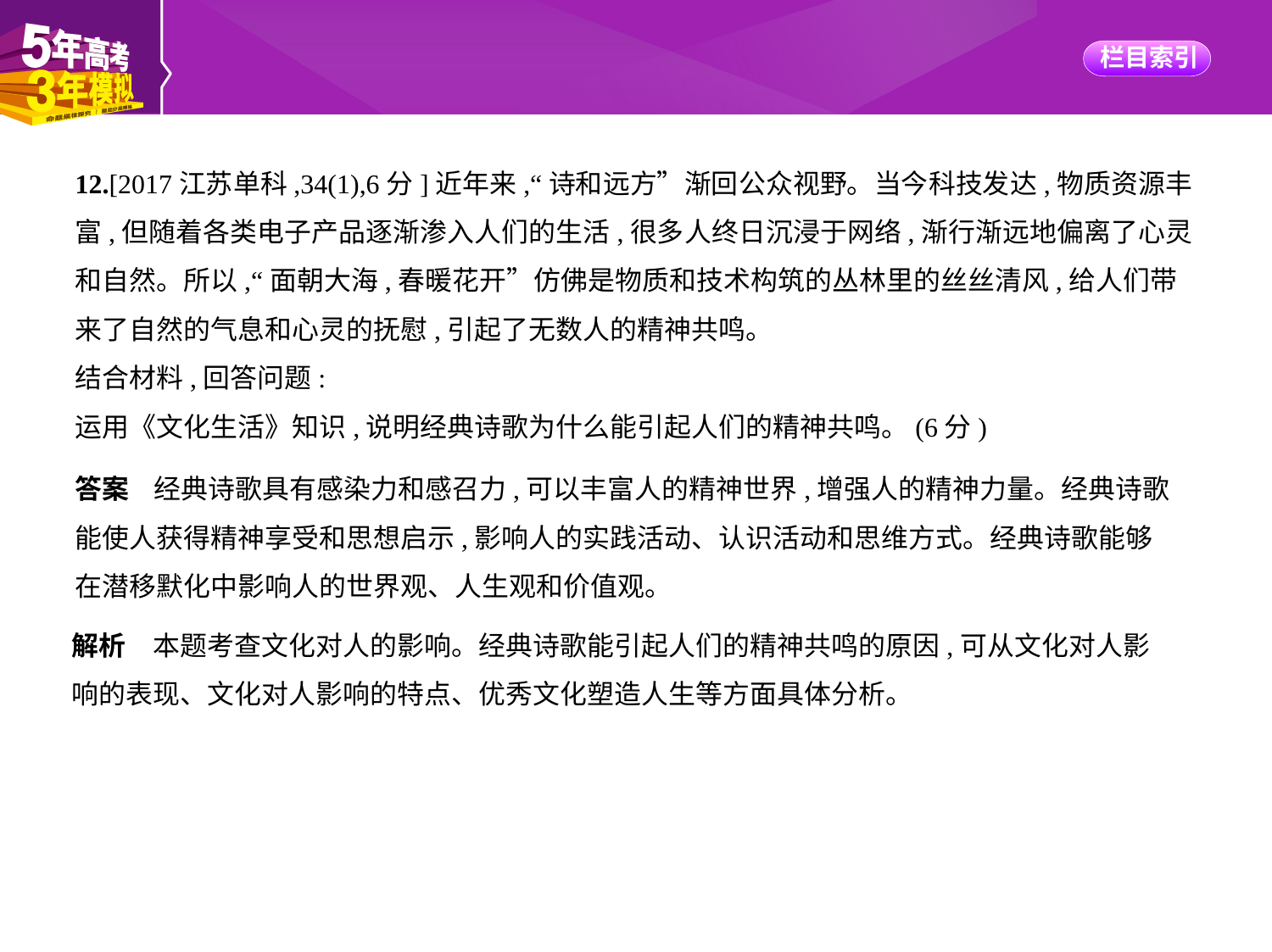

12.[2017江苏单科,34(1),6分]近年来,“诗和远方”渐回公众视野。当今科技发达,物质资源丰
富,但随着各类电子产品逐渐渗入人们的生活,很多人终日沉浸于网络,渐行渐远地偏离了心灵
和自然。所以,“面朝大海,春暖花开”仿佛是物质和技术构筑的丛林里的丝丝清风,给人们带
来了自然的气息和心灵的抚慰,引起了无数人的精神共鸣。
结合材料,回答问题:
运用《文化生活》知识,说明经典诗歌为什么能引起人们的精神共鸣。(6分)
答案    经典诗歌具有感染力和感召力,可以丰富人的精神世界,增强人的精神力量。经典诗歌
能使人获得精神享受和思想启示,影响人的实践活动、认识活动和思维方式。经典诗歌能够
在潜移默化中影响人的世界观、人生观和价值观。
解析　本题考查文化对人的影响。经典诗歌能引起人们的精神共鸣的原因,可从文化对人影
响的表现、文化对人影响的特点、优秀文化塑造人生等方面具体分析。